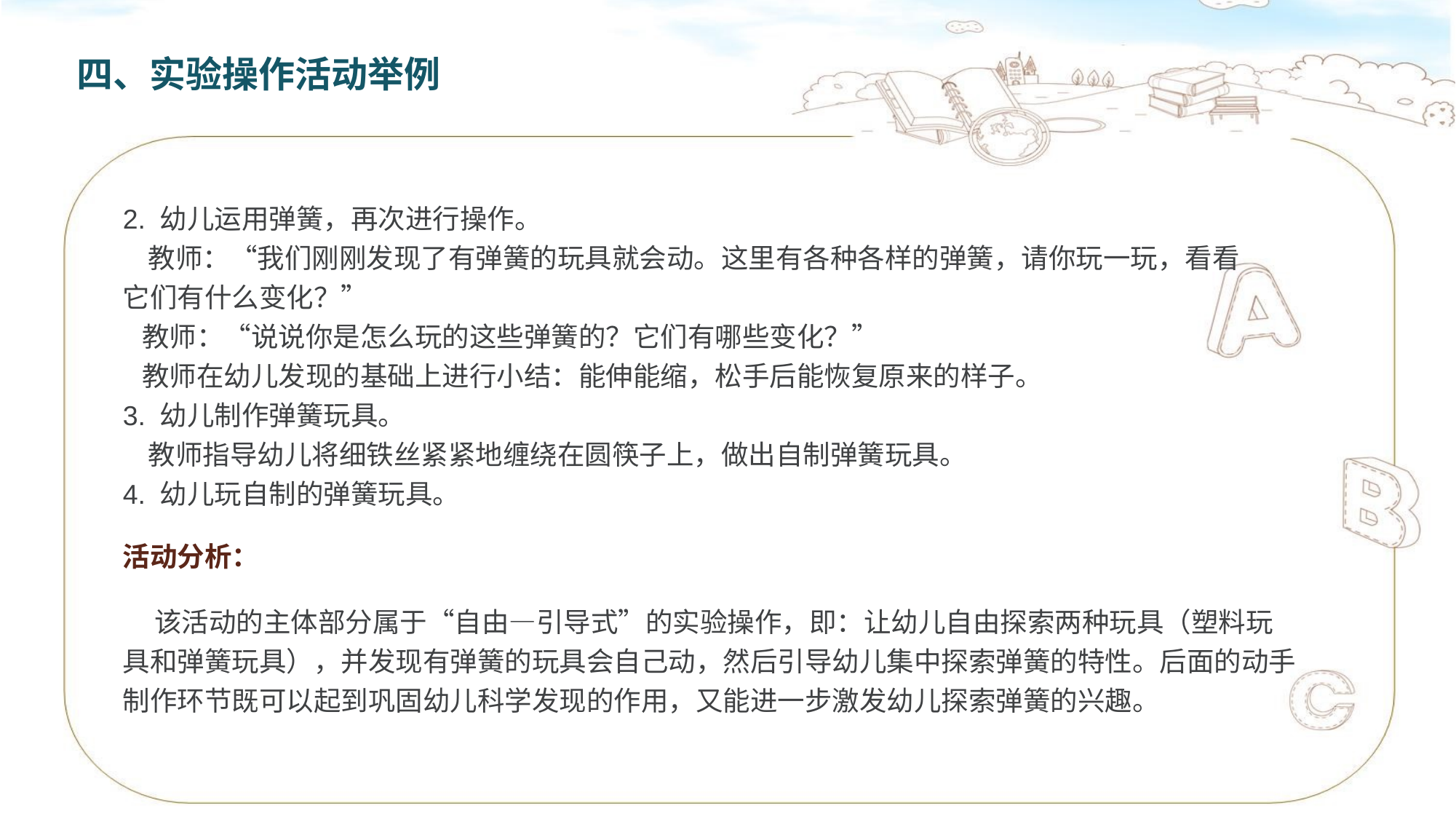

四、实验操作活动举例
2. 幼儿运用弹簧，再次进行操作。
   教师：“我们刚刚发现了有弹簧的玩具就会动。这里有各种各样的弹簧，请你玩一玩，看看它们有什么变化？”
  教师：“说说你是怎么玩的这些弹簧的？它们有哪些变化？”
  教师在幼儿发现的基础上进行小结：能伸能缩，松手后能恢复原来的样子。
3. 幼儿制作弹簧玩具。
   教师指导幼儿将细铁丝紧紧地缠绕在圆筷子上，做出自制弹簧玩具。
4. 幼儿玩自制的弹簧玩具。
活动分析：
    该活动的主体部分属于“自由—引导式”的实验操作，即：让幼儿自由探索两种玩具（塑料玩具和弹簧玩具），并发现有弹簧的玩具会自己动，然后引导幼儿集中探索弹簧的特性。后面的动手制作环节既可以起到巩固幼儿科学发现的作用，又能进一步激发幼儿探索弹簧的兴趣。